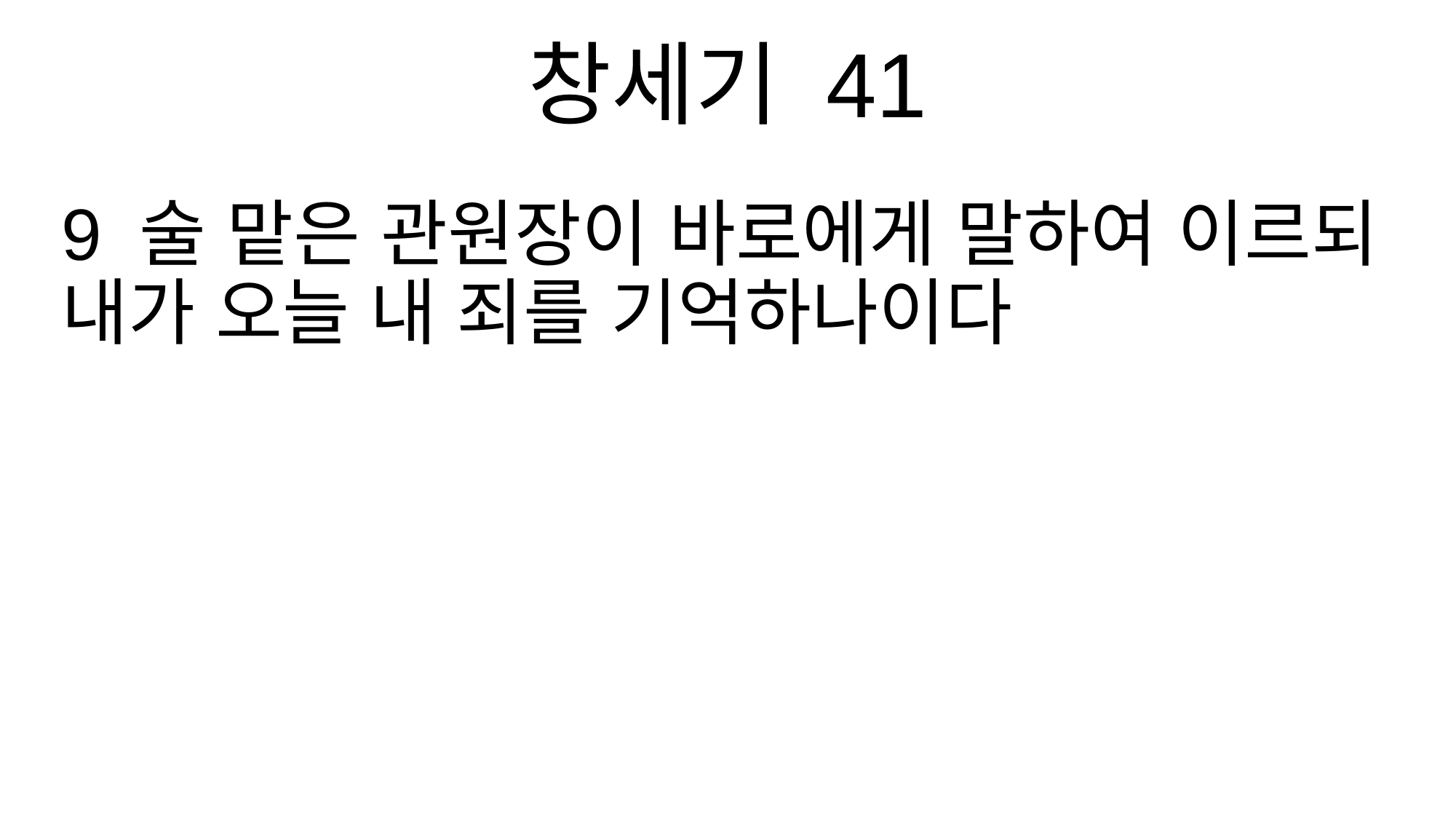

창세기 41
9 술 맡은 관원장이 바로에게 말하여 이르되 내가 오늘 내 죄를 기억하나이다